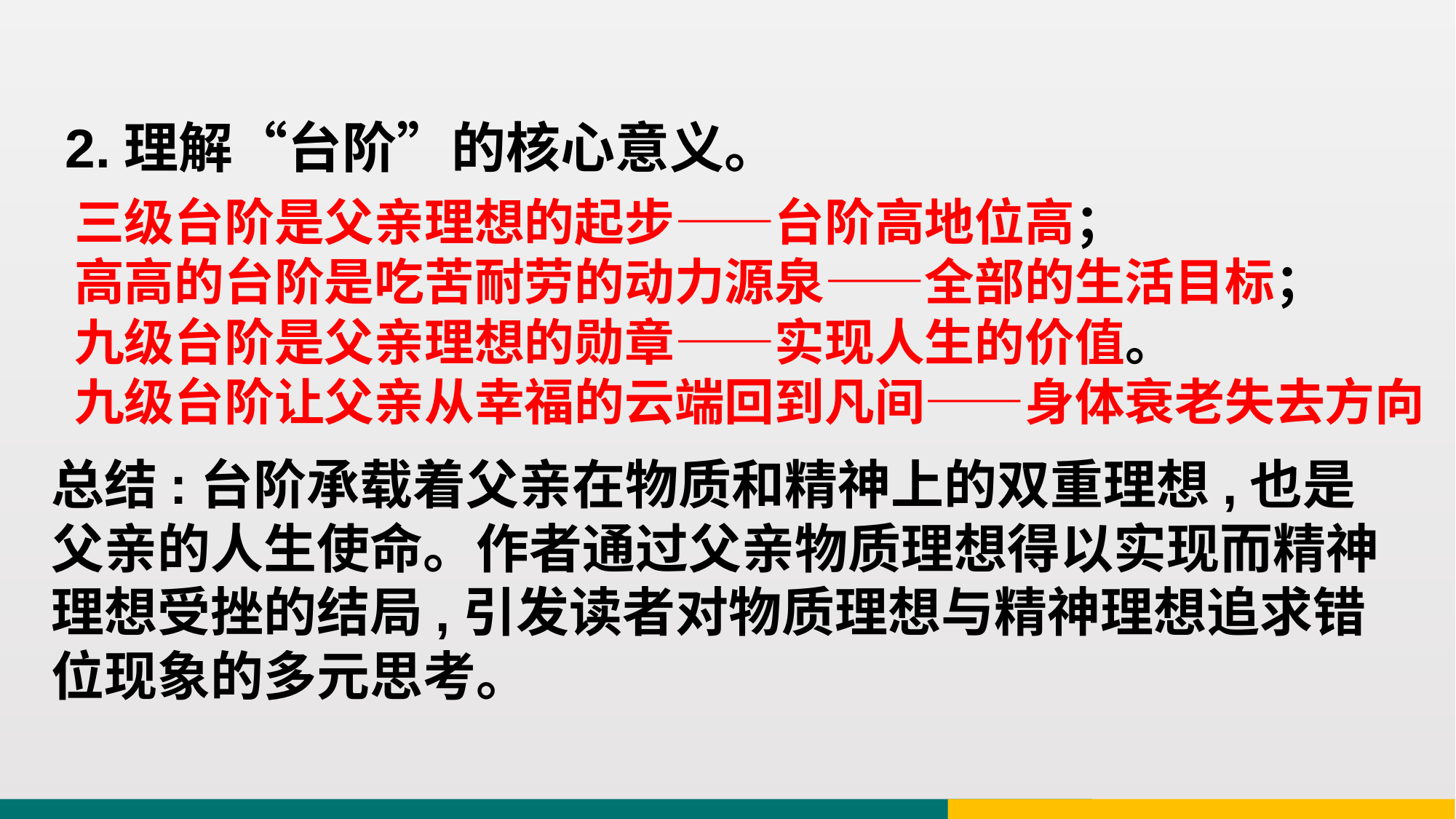

2.理解“台阶”的核心意义。
三级台阶是父亲理想的起步——台阶高地位高；
高高的台阶是吃苦耐劳的动力源泉——全部的生活目标；
九级台阶是父亲理想的勋章——实现人生的价值。
九级台阶让父亲从幸福的云端回到凡间——身体衰老失去方向
总结:台阶承载着父亲在物质和精神上的双重理想,也是父亲的人生使命。作者通过父亲物质理想得以实现而精神理想受挫的结局,引发读者对物质理想与精神理想追求错位现象的多元思考。